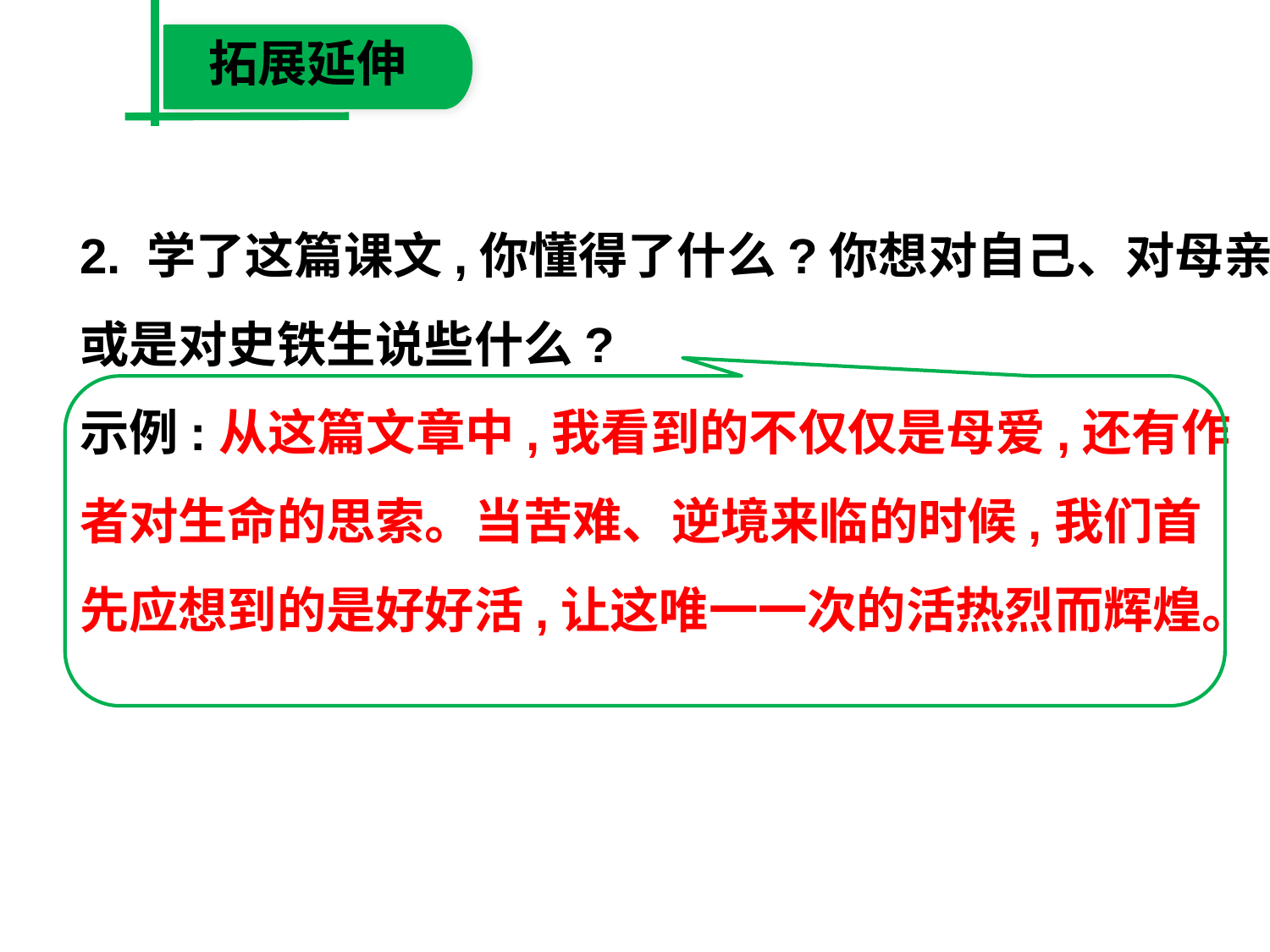

拓展延伸
2. 学了这篇课文,你懂得了什么?你想对自己、对母亲
或是对史铁生说些什么?
示例:从这篇文章中,我看到的不仅仅是母爱,还有作
者对生命的思索。当苦难、逆境来临的时候,我们首
先应想到的是好好活,让这唯一一次的活热烈而辉煌。